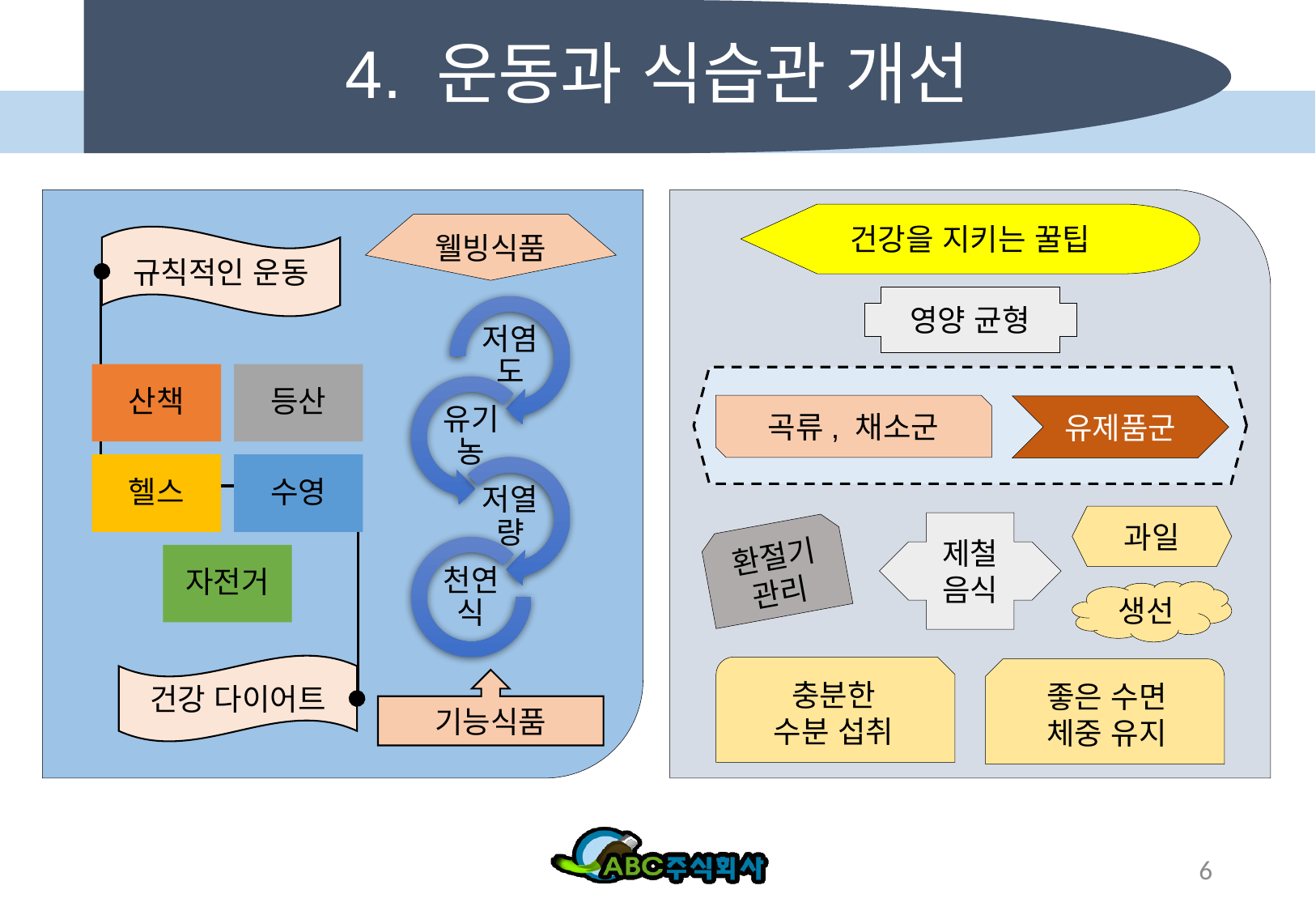

# 4. 운동과 식습관 개선

건강을 지키는 꿀팁

웰빙식품
규칙적인 운동
저염도
유기농
저열량
천연식
영양 균형
산책
등산
헬스
수영
자전거

곡류, 채소군
유제품군
과일
제철음식
환절기 관리
생선
건강 다이어트
충분한
수분 섭취
좋은 수면
체중 유지
기능식품
6